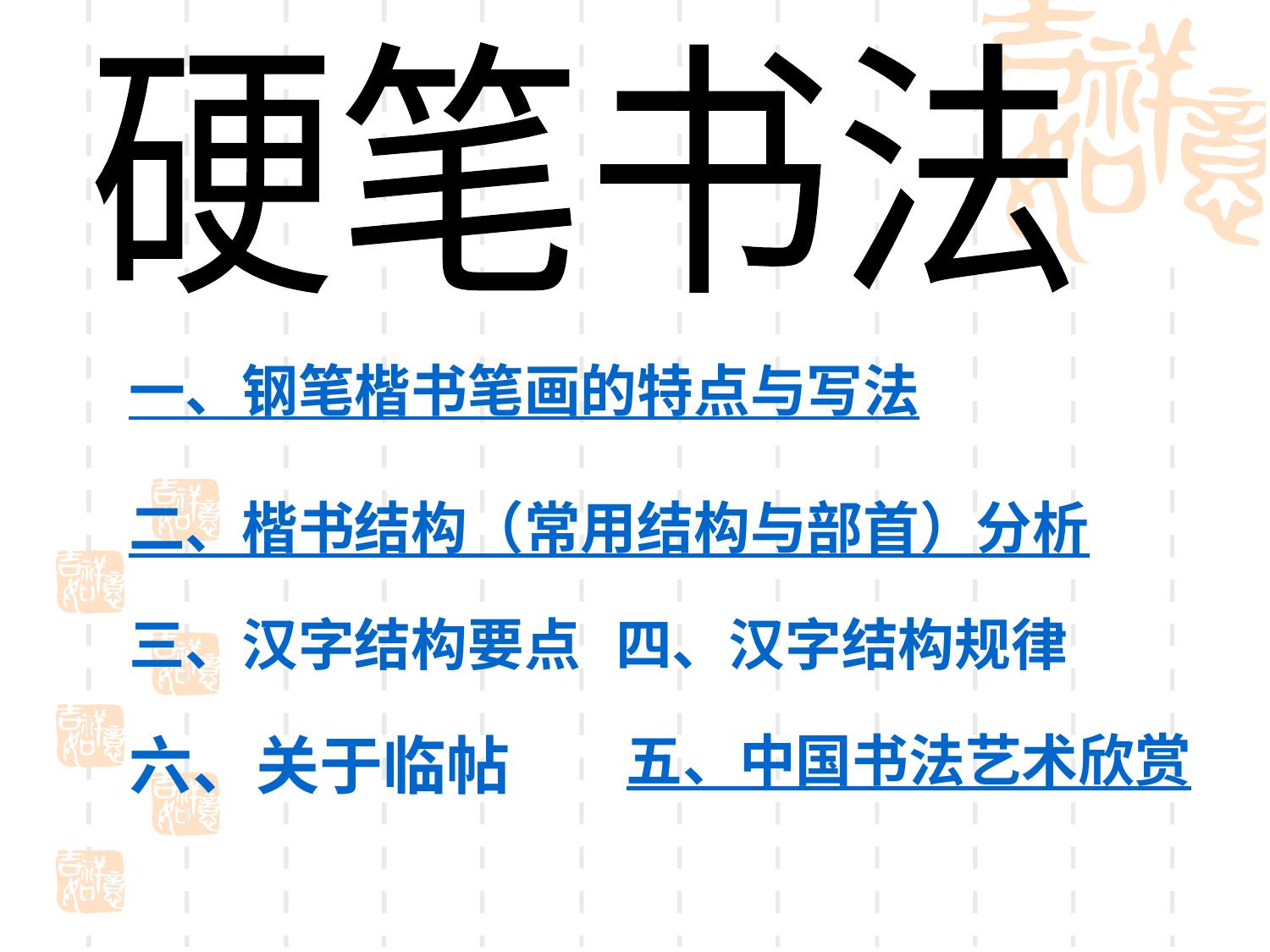

硬笔书法
一、钢笔楷书笔画的特点与写法

二、楷书结构（常用结构与部首）分析
三、汉字结构要点
四、汉字结构规律

六、关于临帖
五、中国书法艺术欣赏